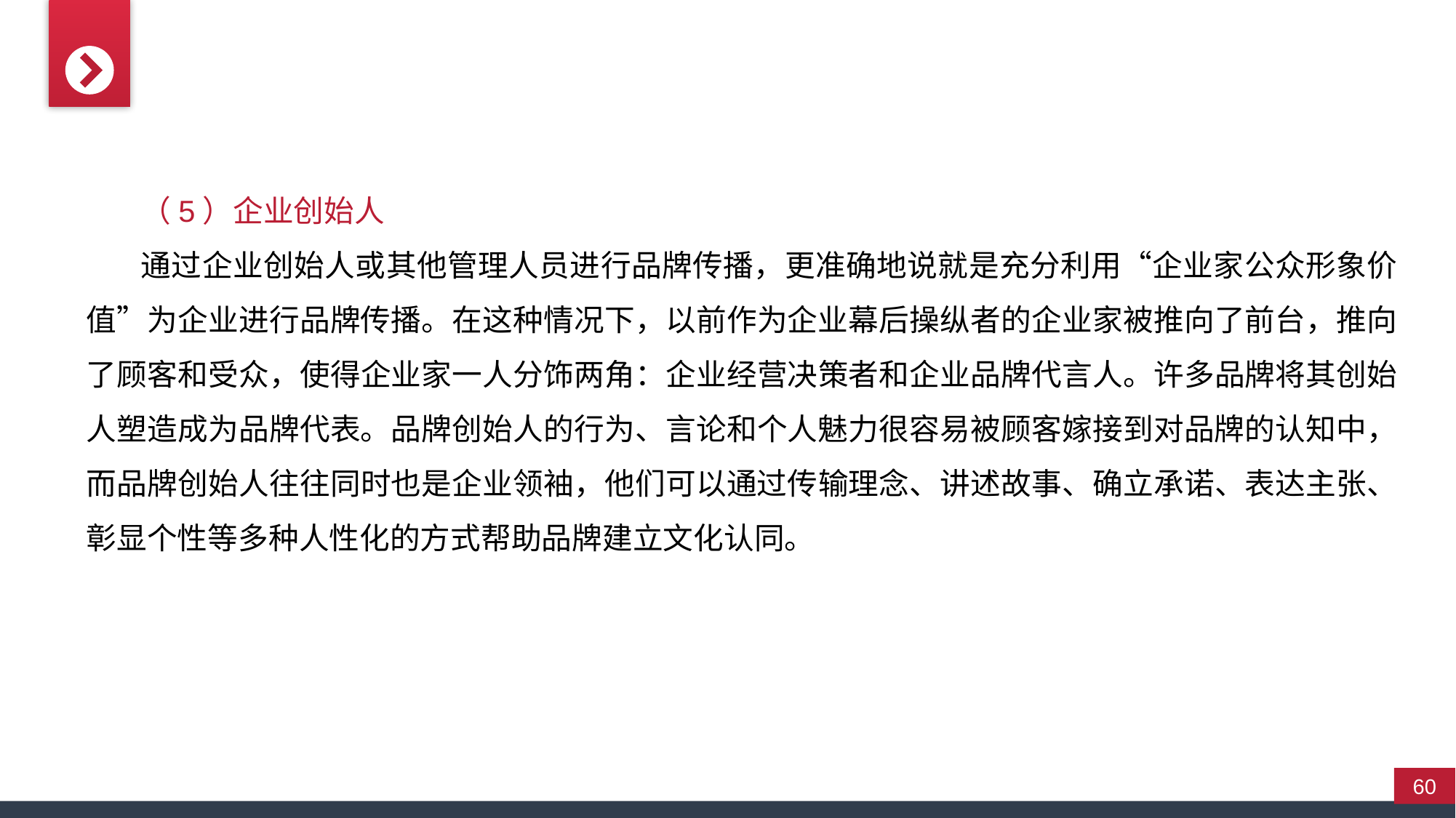

（5）企业创始人
通过企业创始人或其他管理人员进行品牌传播，更准确地说就是充分利用“企业家公众形象价值”为企业进行品牌传播。在这种情况下，以前作为企业幕后操纵者的企业家被推向了前台，推向了顾客和受众，使得企业家一人分饰两角：企业经营决策者和企业品牌代言人。许多品牌将其创始人塑造成为品牌代表。品牌创始人的行为、言论和个人魅力很容易被顾客嫁接到对品牌的认知中，而品牌创始人往往同时也是企业领袖，他们可以通过传输理念、讲述故事、确立承诺、表达主张、彰显个性等多种人性化的方式帮助品牌建立文化认同。